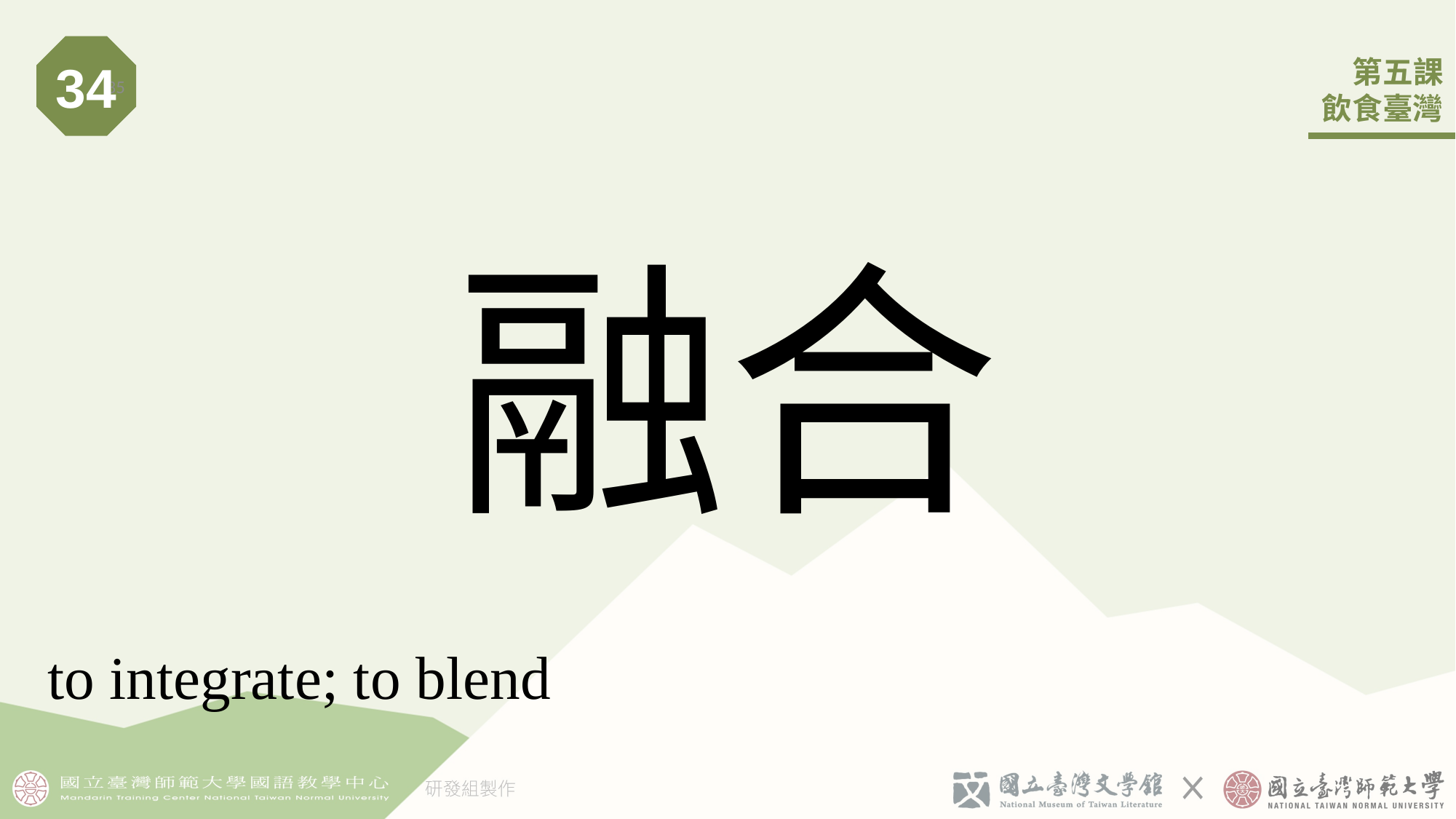

34
35
# 融合
to integrate; to blend